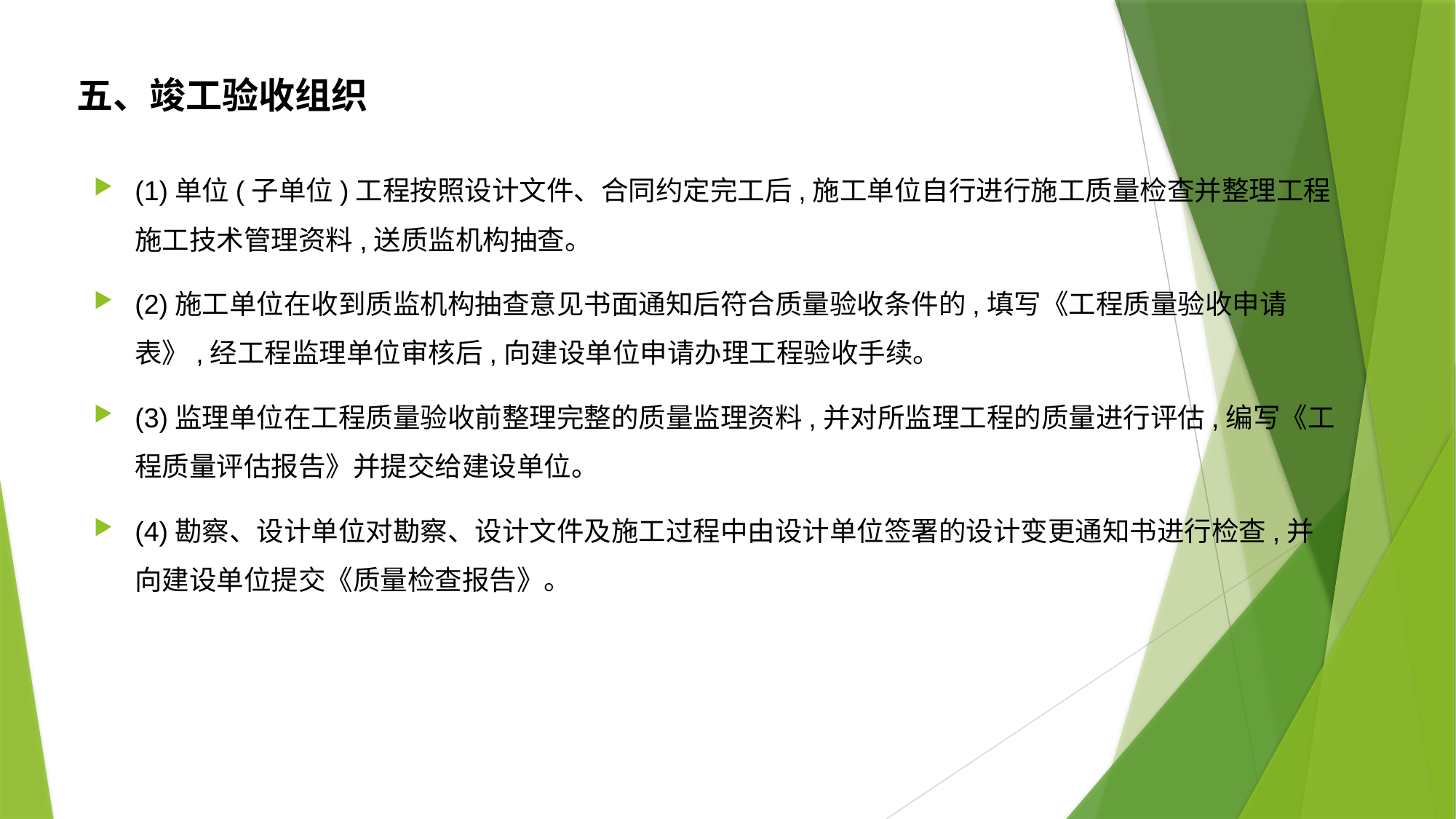

五、竣工验收组织
(1)单位(子单位)工程按照设计文件、合同约定完工后,施工单位自行进行施工质量检查并整理工程施工技术管理资料,送质监机构抽查。
(2)施工单位在收到质监机构抽查意见书面通知后符合质量验收条件的,填写《工程质量验收申请表》,经工程监理单位审核后,向建设单位申请办理工程验收手续。
(3)监理单位在工程质量验收前整理完整的质量监理资料,并对所监理工程的质量进行评估,编写《工程质量评估报告》并提交给建设单位。
(4)勘察、设计单位对勘察、设计文件及施工过程中由设计单位签署的设计变更通知书进行检查,并向建设单位提交《质量检查报告》。